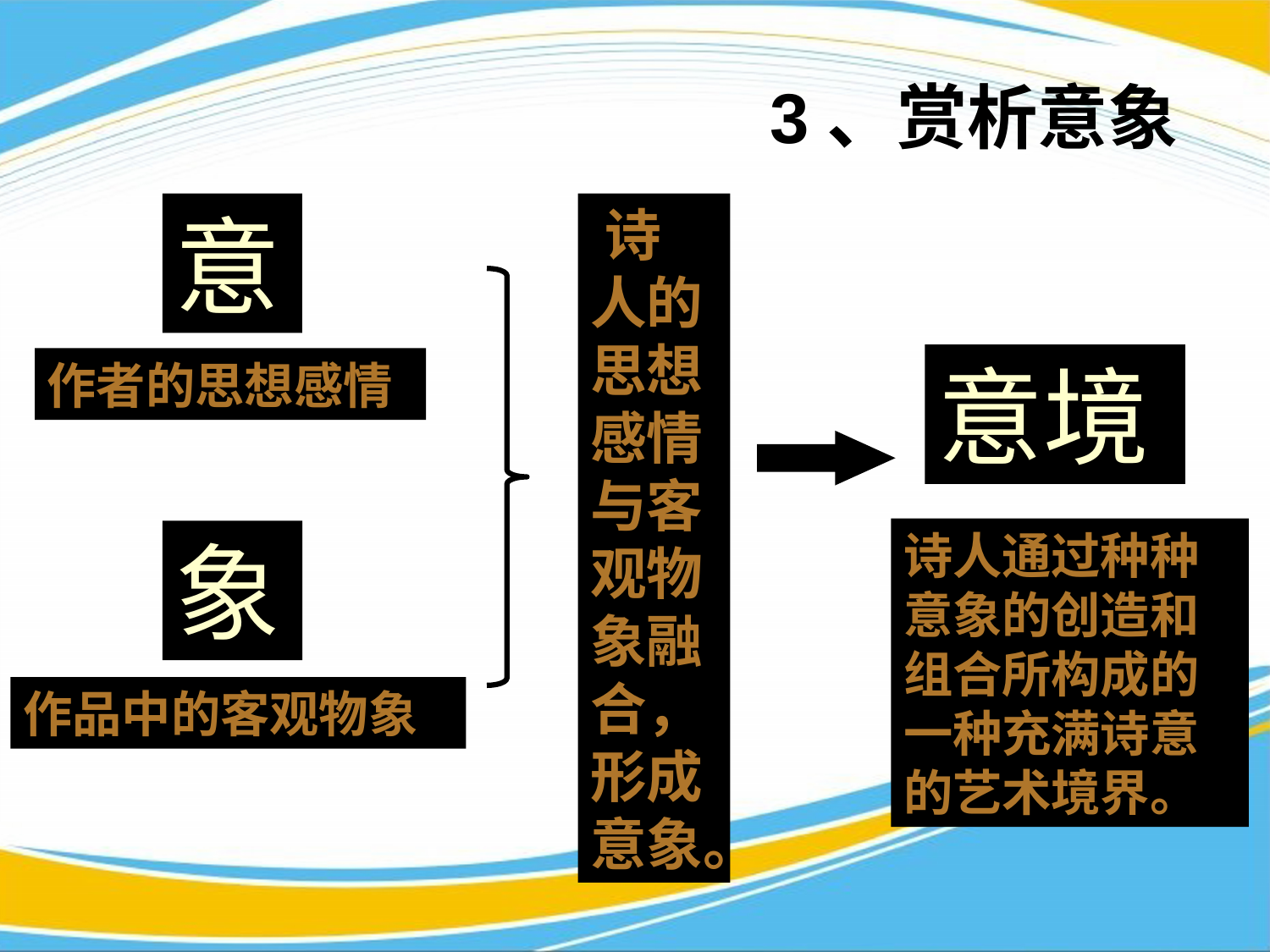

# 3、赏析意象
意
 诗人的思想感情与客观物象融合，形成意象。

意境
作者的思想感情

诗人通过种种意象的创造和组合所构成的一种充满诗意的艺术境界。
象
作品中的客观物象